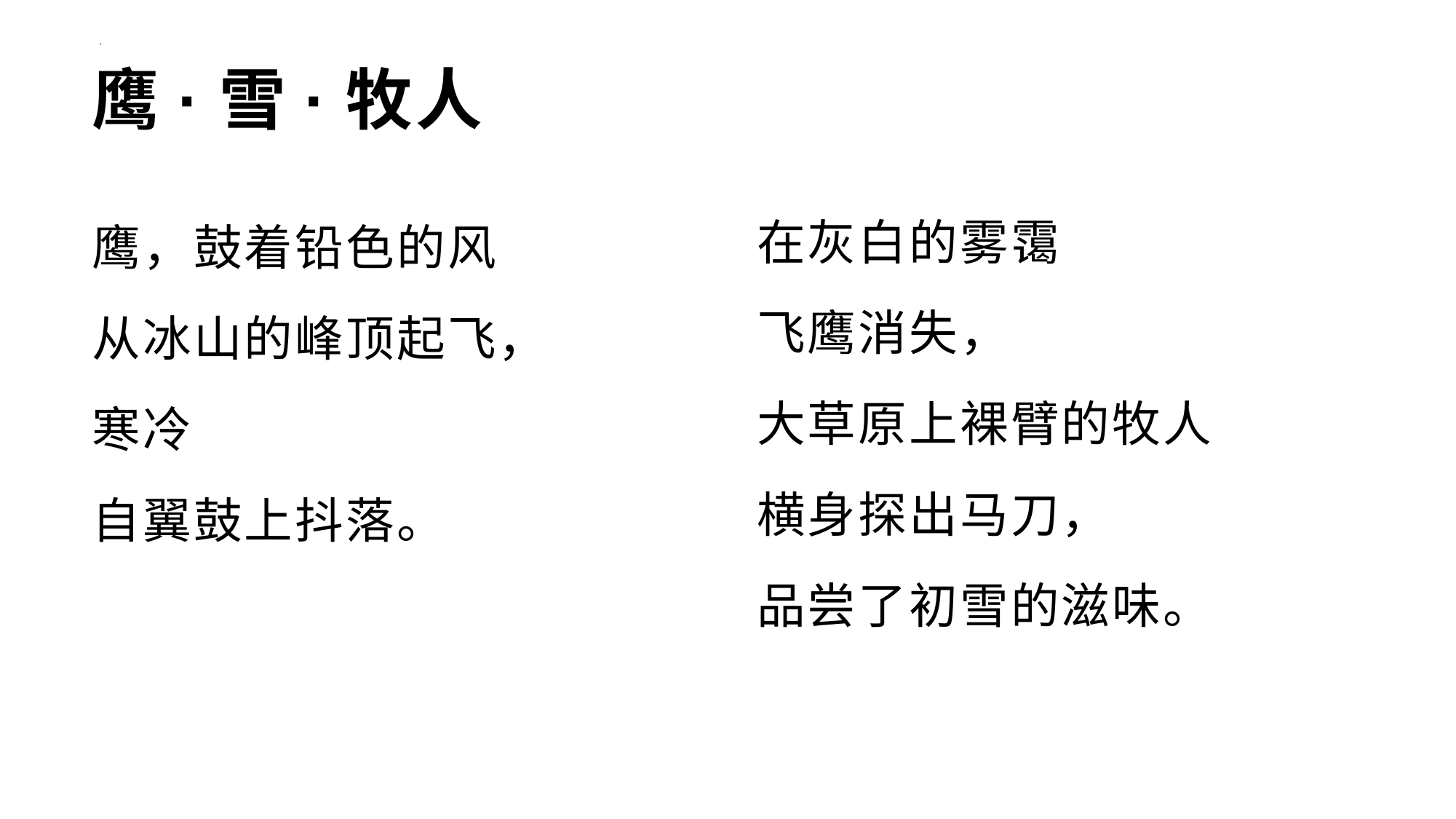

# 鹰·雪·牧人
在灰白的雾霭
飞鹰消失，
大草原上裸臂的牧人
横身探出马刀，
品尝了初雪的滋味。

鹰，鼓着铅色的风
从冰山的峰顶起飞，
寒冷
自翼鼓上抖落。